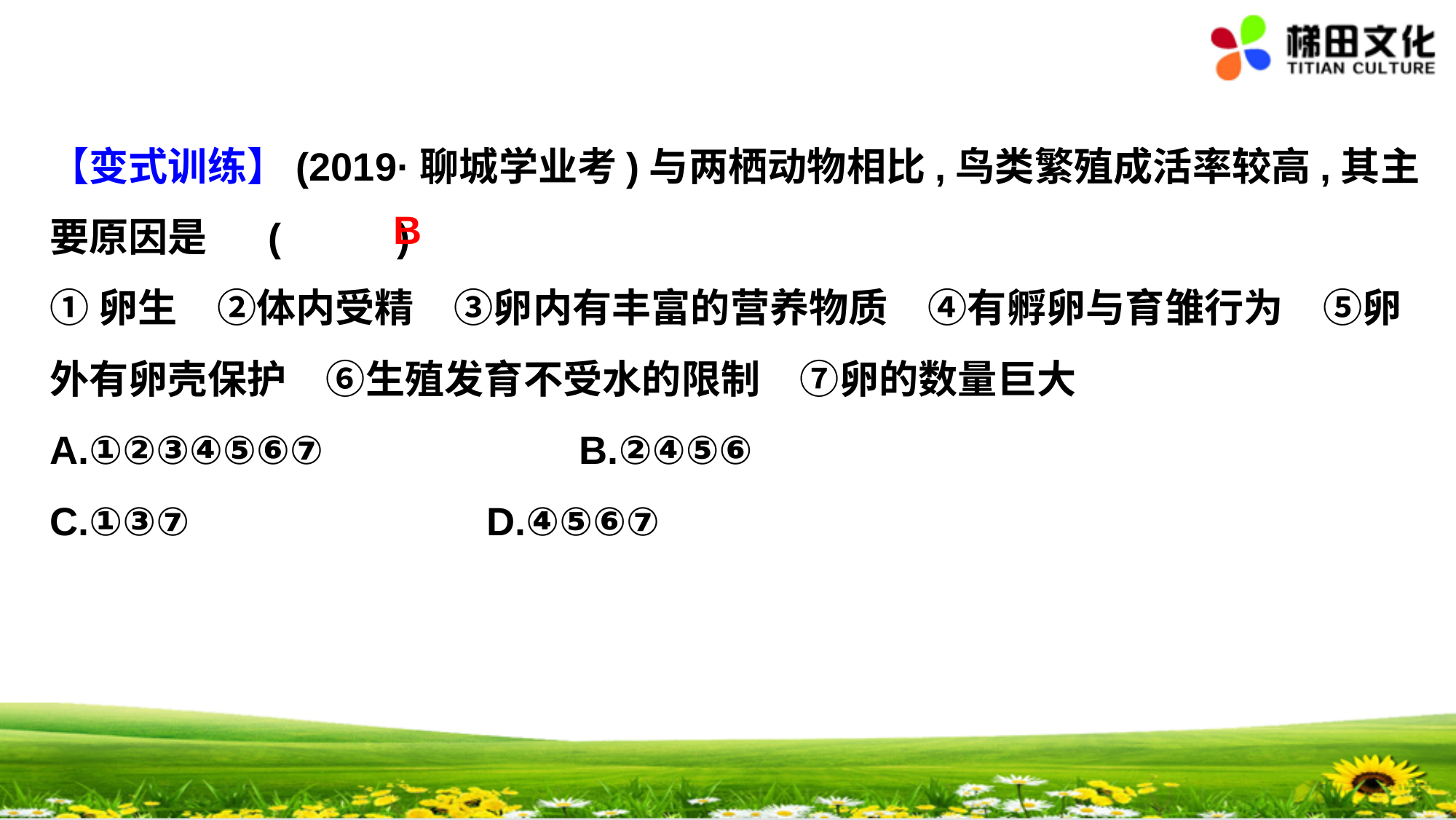

【变式训练】(2019·聊城学业考)与两栖动物相比,鸟类繁殖成活率较高,其主
要原因是	(　  　)
①卵生　②体内受精　③卵内有丰富的营养物质　④有孵卵与育雏行为　⑤卵
外有卵壳保护　⑥生殖发育不受水的限制　⑦卵的数量巨大
A.①②③④⑤⑥⑦　　　　　　B.②④⑤⑥
C.①③⑦			D.④⑤⑥⑦
B